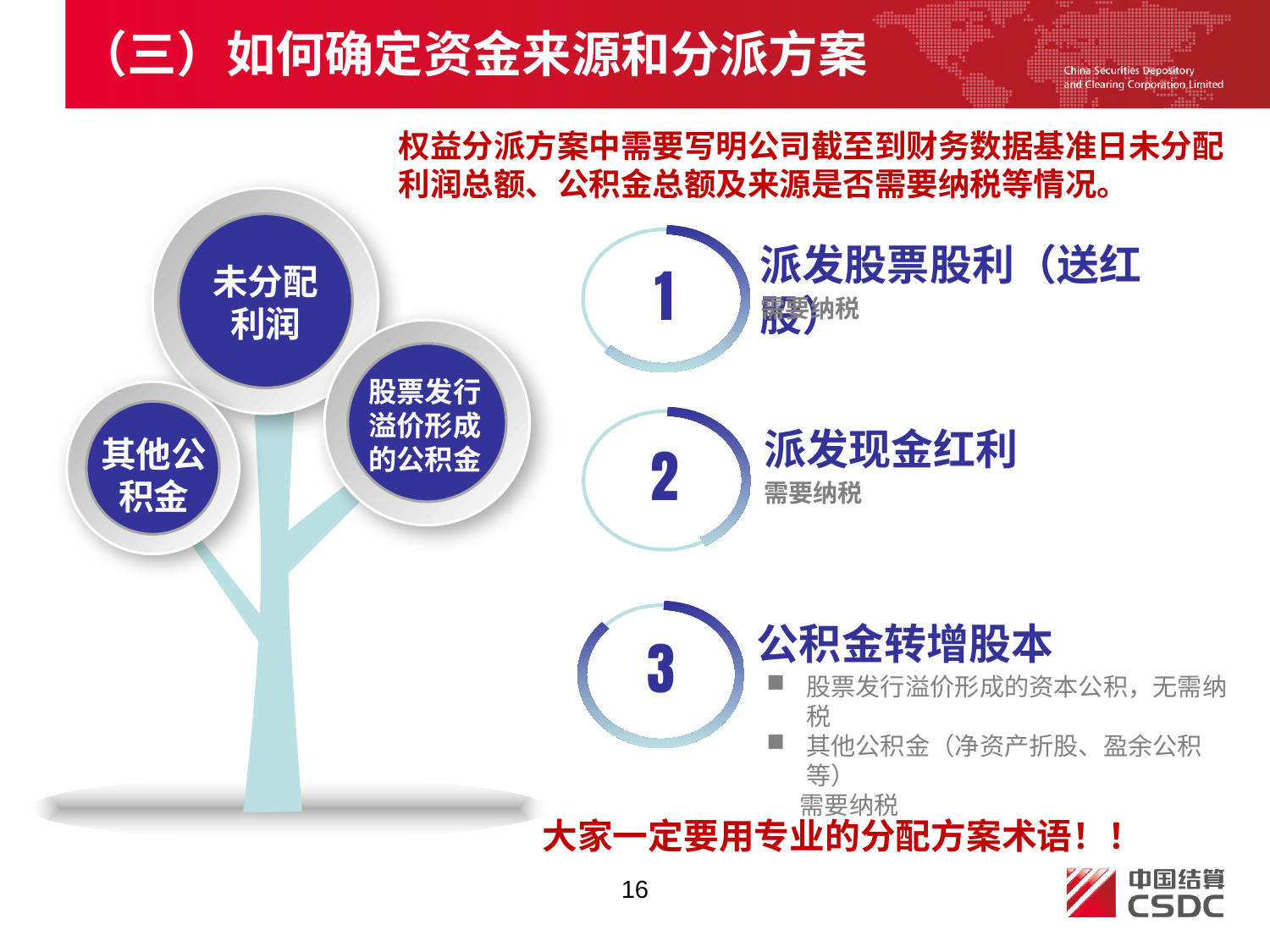

（三）如何确定资金来源和分派方案
权益分派方案中需要写明公司截至到财务数据基准日未分配利润总额、公积金总额及来源是否需要纳税等情况。

未分配利润
股票发行溢价形成的公积金
其他公积金

1
派发股票股利（送红股）
需要纳税

2
派发现金红利
需要纳税

3
公积金转增股本
股票发行溢价形成的资本公积，无需纳税
其他公积金（净资产折股、盈余公积等）
     需要纳税
大家一定要用专业的分配方案术语！！
16